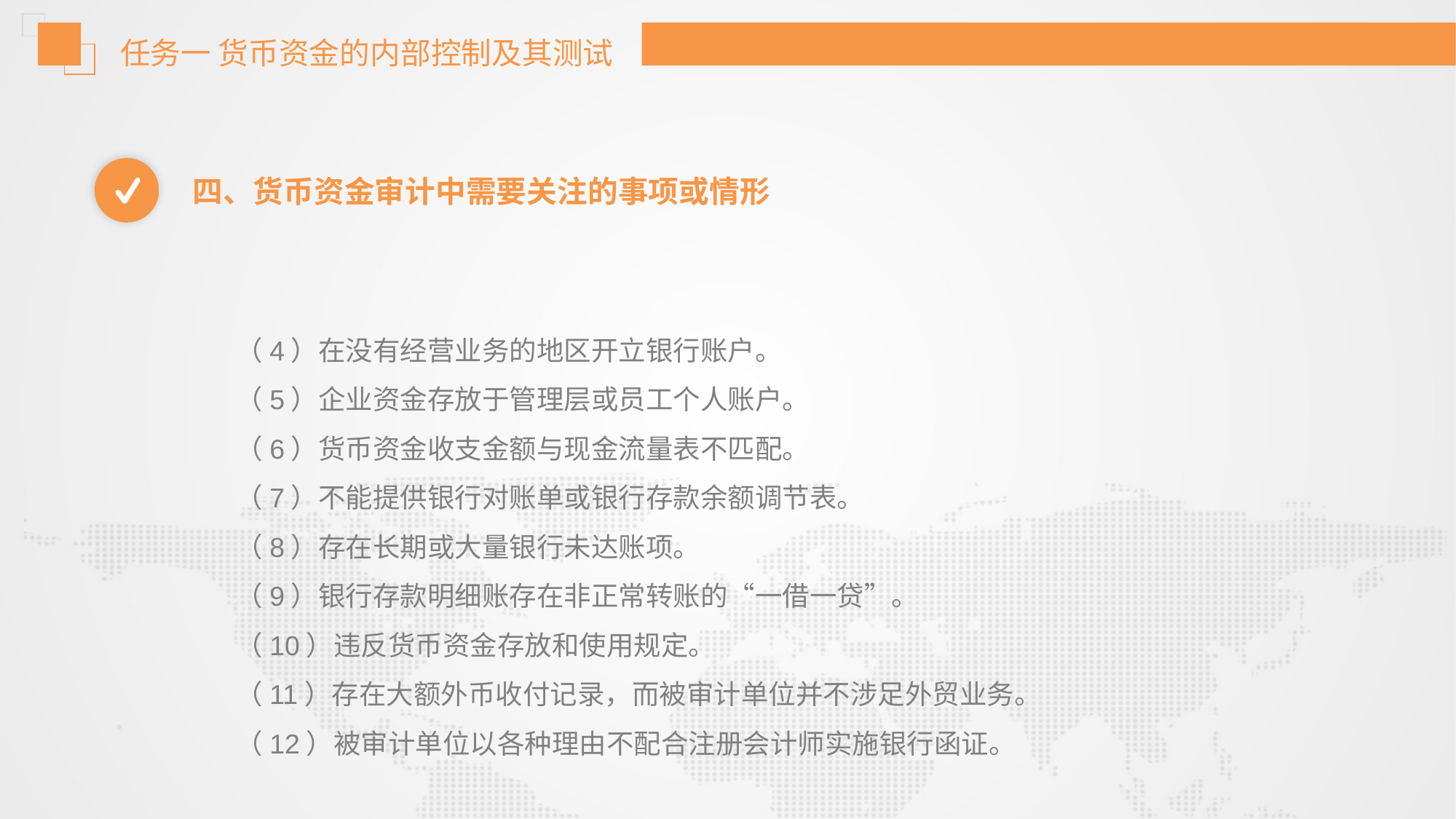

任务一 货币资金的内部控制及其测试

四、货币资金审计中需要关注的事项或情形
（4）在没有经营业务的地区开立银行账户。
（5）企业资金存放于管理层或员工个人账户。
（6）货币资金收支金额与现金流量表不匹配。
（7）不能提供银行对账单或银行存款余额调节表。
（8）存在长期或大量银行未达账项。
（9）银行存款明细账存在非正常转账的“一借一贷”。
（10）违反货币资金存放和使用规定。
（11）存在大额外币收付记录，而被审计单位并不涉足外贸业务。
（12）被审计单位以各种理由不配合注册会计师实施银行函证。